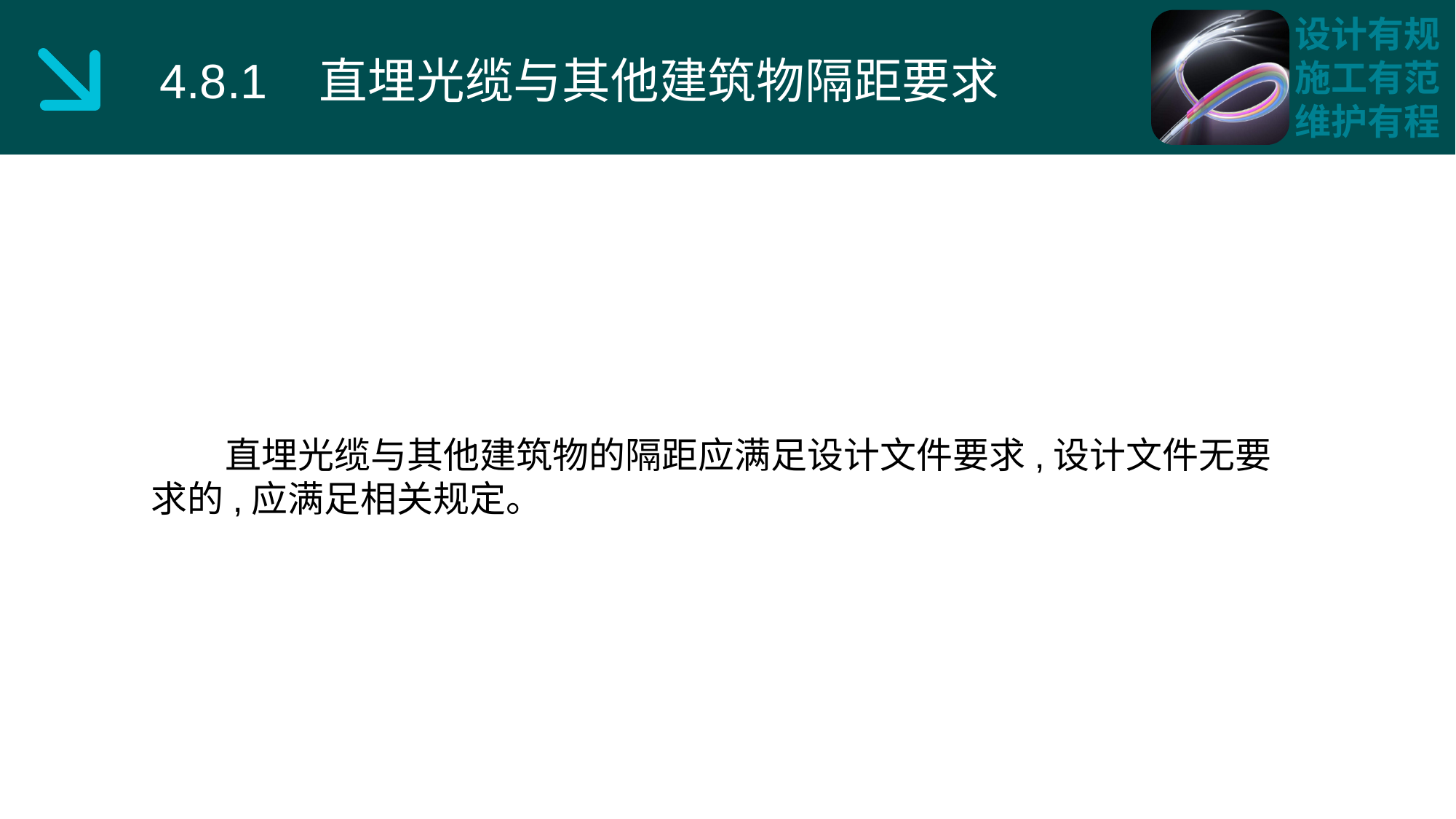

4.8.1   直埋光缆与其他建筑物隔距要求

        直埋光缆与其他建筑物的隔距应满足设计文件要求,设计文件无要求的,应满足相关规定。